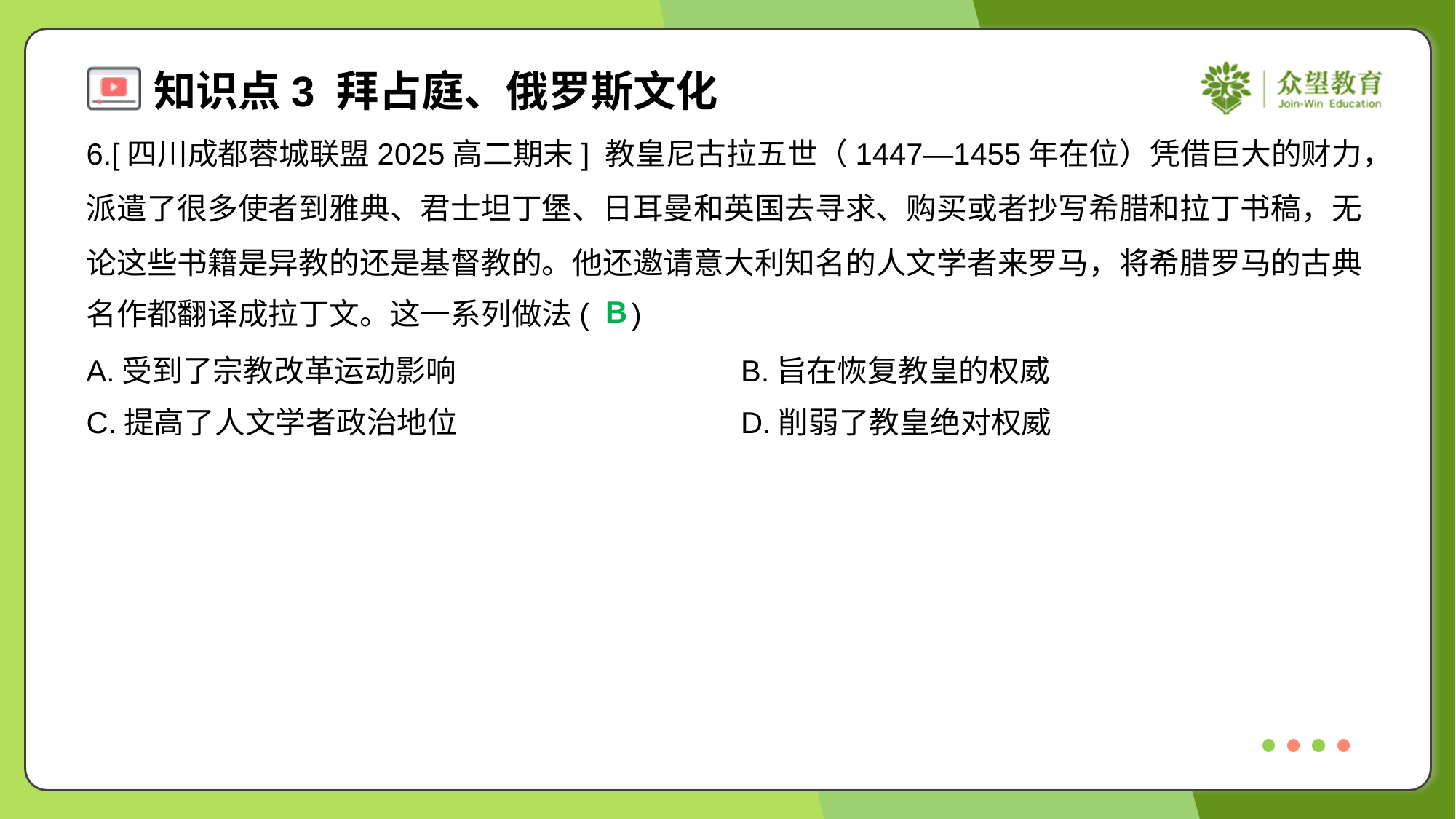

6.[四川成都蓉城联盟2025高二期末] 教皇尼古拉五世（1447—1455年在位）凭借巨大的财力，
派遣了很多使者到雅典、君士坦丁堡、日耳曼和英国去寻求、购买或者抄写希腊和拉丁书稿，无
论这些书籍是异教的还是基督教的。他还邀请意大利知名的人文学者来罗马，将希腊罗马的古典
名作都翻译成拉丁文。这一系列做法(     )
B
A.受到了宗教改革运动影响	B.旨在恢复教皇的权威
C.提高了人文学者政治地位	D.削弱了教皇绝对权威